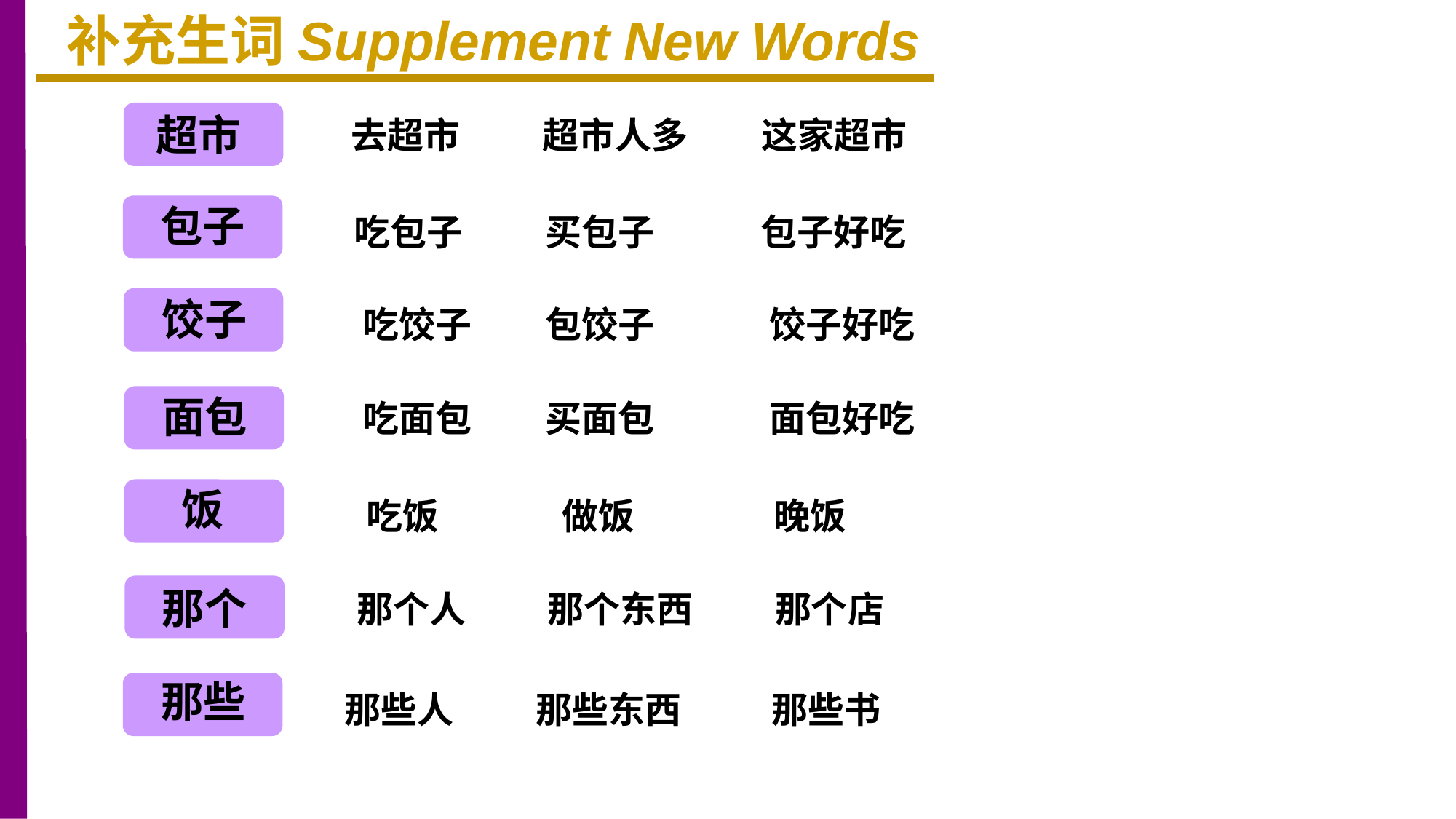

补充生词Supplement New Words
超市

去超市          超市人多         这家超市
包子

吃包子          买包子             包子好吃
饺子

吃饺子         包饺子              饺子好吃
面包

吃面包         买面包              面包好吃
饭

吃饭               做饭                 晚饭

那个
那个人          那个东西          那个店
那些

那些人          那些东西           那些书